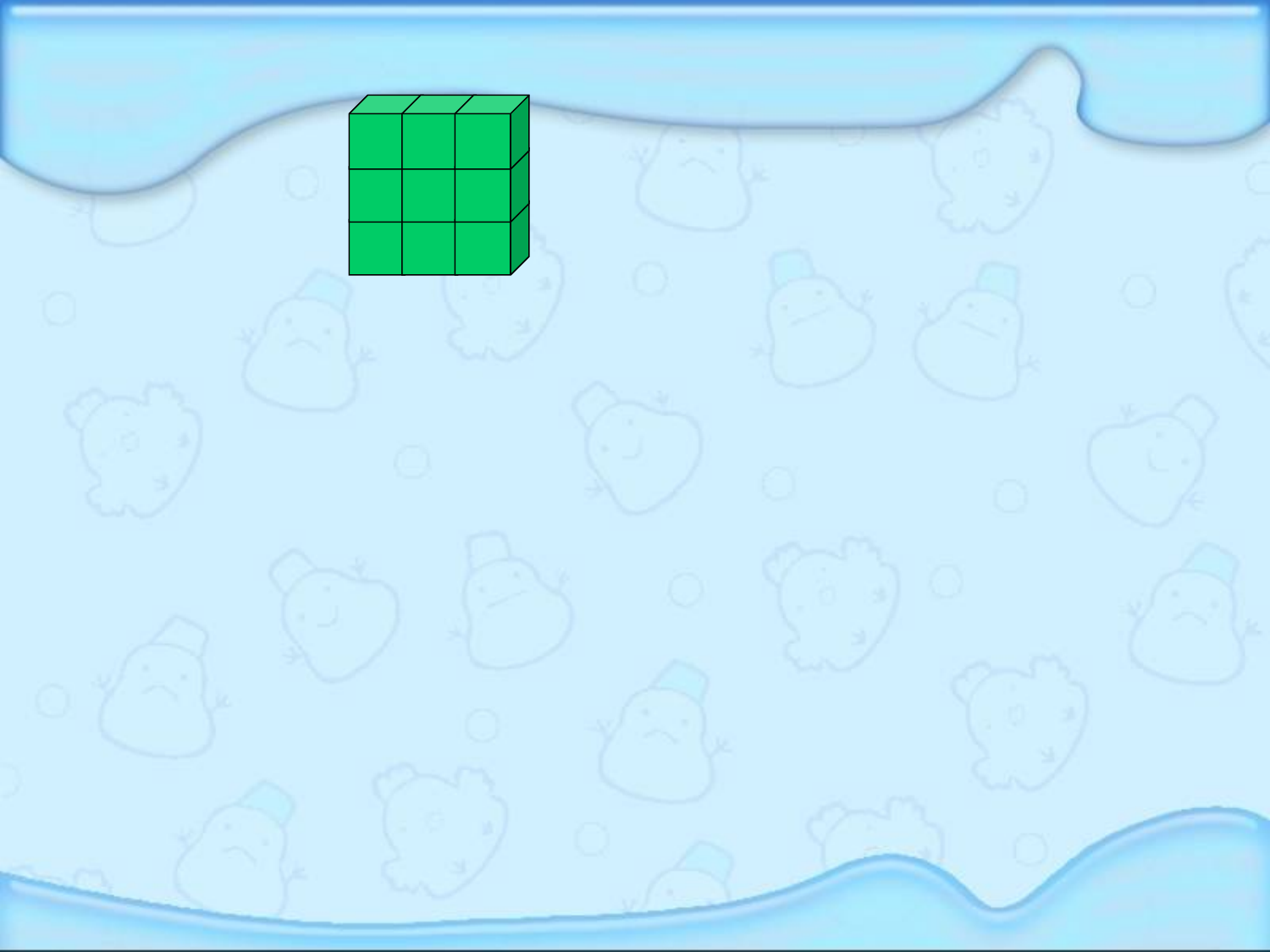

PPT模板下载：/moban/     行业PPT模板：/hangye/
节日PPT模板：/jieri/           PPT素材下载：/sucai/
PPT背景图片：/beijing/      PPT图表下载：/tubiao/
优秀PPT下载：/xiazai/        PPT教程： /powerpoint/
Word教程： /word/              Excel教程：/excel/
资料下载：/ziliao/                PPT课件下载：/kejian/
范文下载：/fanwen/             试卷下载：/shiti/
教案下载：/jiaoan/